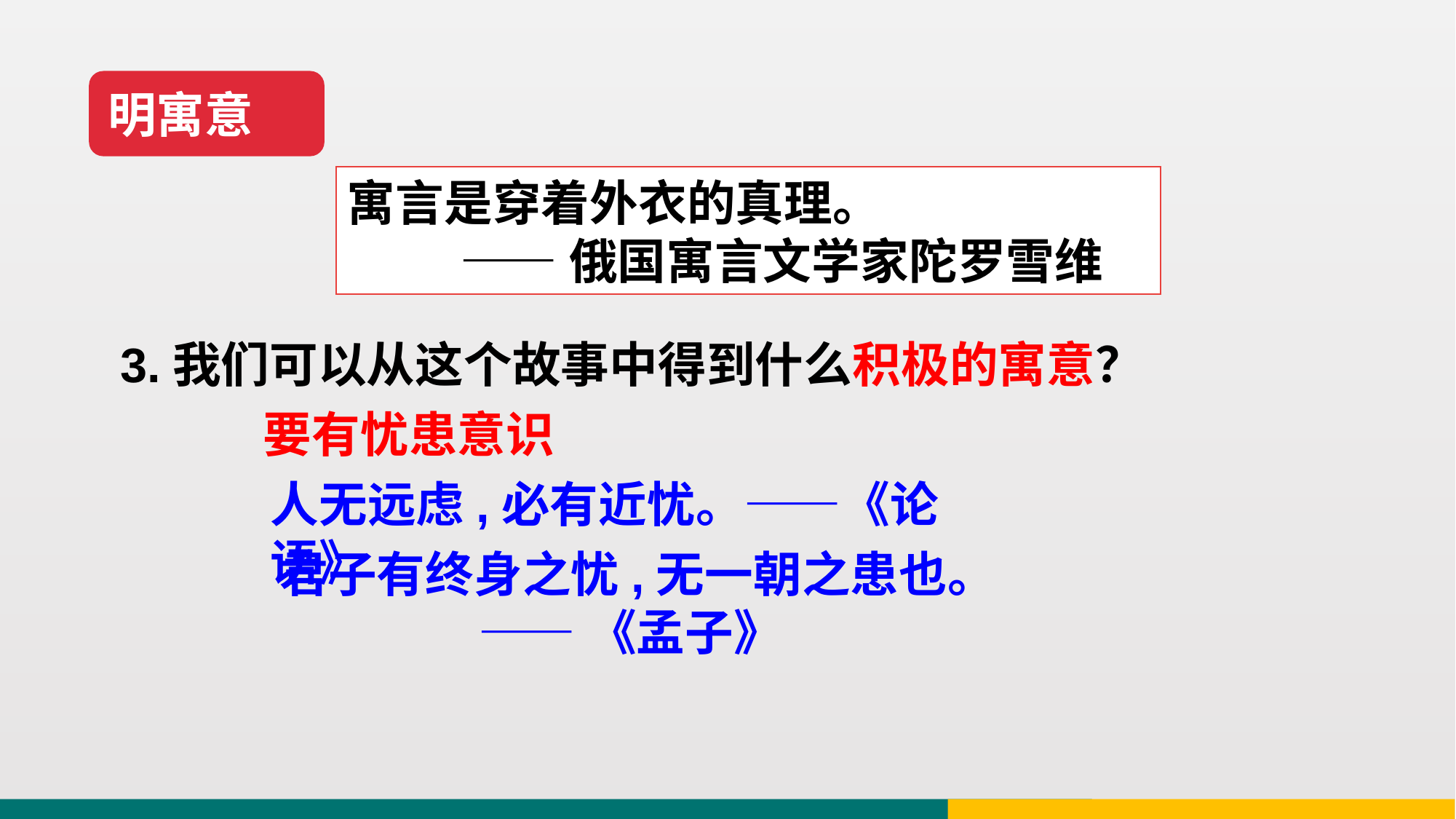

明寓意
寓言是穿着外衣的真理。
      ——俄国寓言文学家陀罗雪维
3.我们可以从这个故事中得到什么积极的寓意？
要有忧患意识
人无远虑,必有近忧。——《论语》
君子有终身之忧,无一朝之患也。
                  ——《孟子》